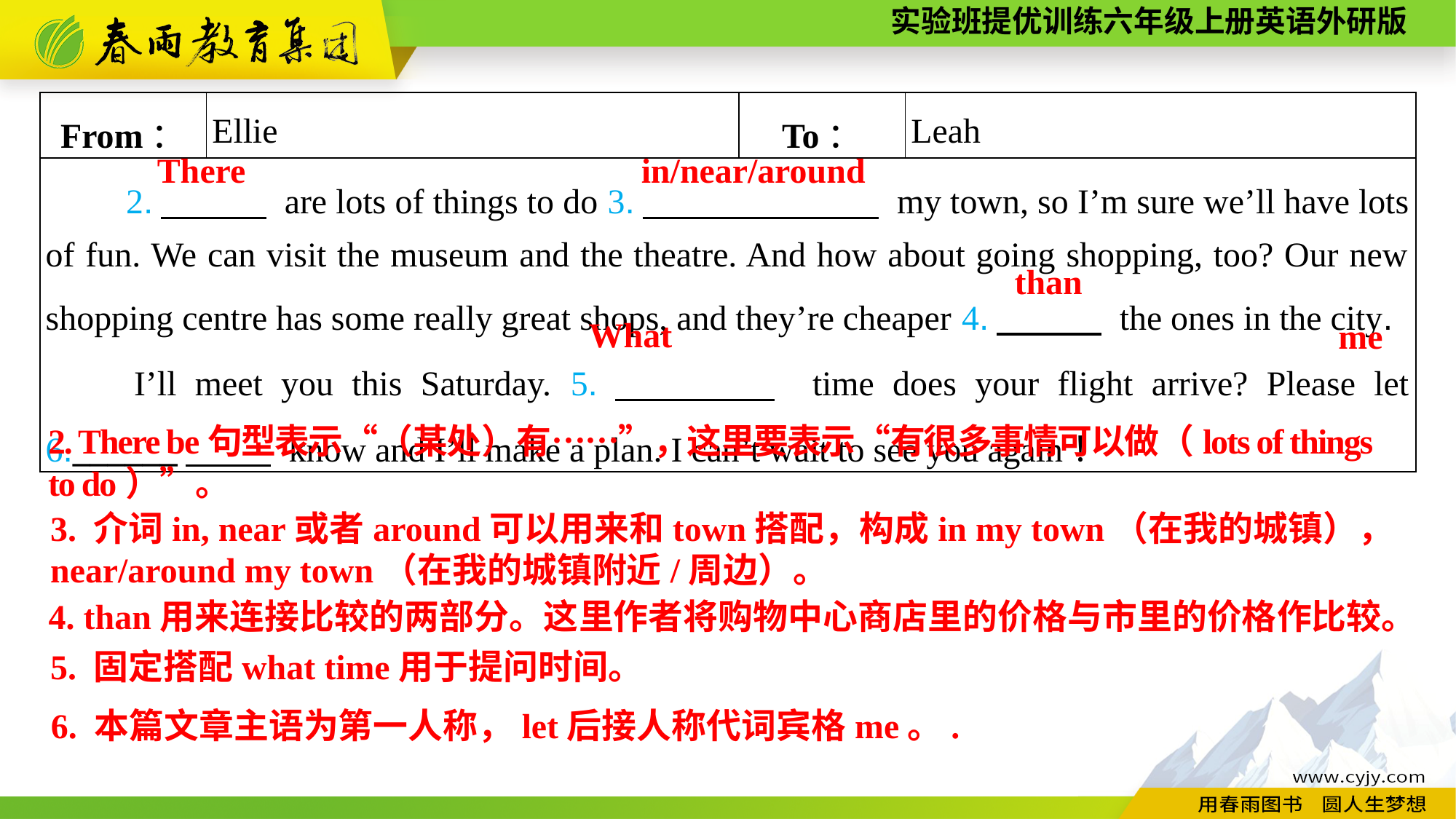

| From： | Ellie | To： | Leah |
| --- | --- | --- | --- |
| 2.　　　 are lots of things to do 3.　　　 　 my town, so I’m sure we’ll have lots of fun. We can visit the museum and the theatre. And how about going shopping, too? Our new shopping centre has some really great shops, and they’re cheaper 4.　　　 the ones in the city. I’ll meet you this Saturday. 5.　　　 time does your flight arrive? Please let 6.\_\_\_\_\_\_　　 know and I’ll make a plan. I can’t wait to see you again！ |  |  |  |
in/near/around
There
than
What
me
2. There be句型表示“（某处）有……”，这里要表示“有很多事情可以做（lots of things to do）”。
3. 介词in, near或者around可以用来和town搭配，构成in my town（在我的城镇），near/around my town（在我的城镇附近/周边）。
4. than用来连接比较的两部分。这里作者将购物中心商店里的价格与市里的价格作比较。
5. 固定搭配what time用于提问时间。
6. 本篇文章主语为第一人称，let后接人称代词宾格me。.